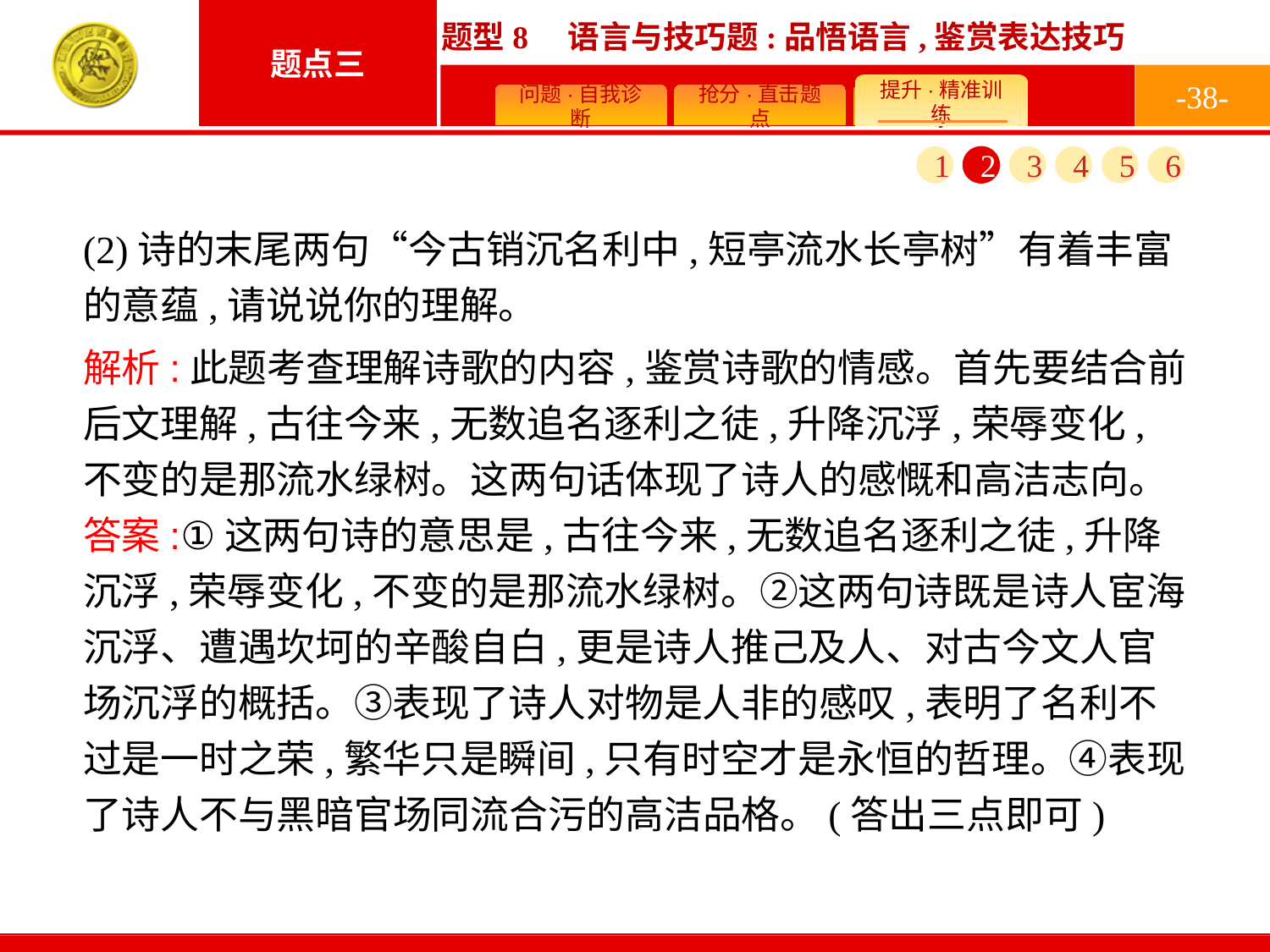

-38-
1
2
3
4
5
6
(2)诗的末尾两句“今古销沉名利中,短亭流水长亭树”有着丰富的意蕴,请说说你的理解。
解析:此题考查理解诗歌的内容,鉴赏诗歌的情感。首先要结合前后文理解,古往今来,无数追名逐利之徒,升降沉浮,荣辱变化,不变的是那流水绿树。这两句话体现了诗人的感慨和高洁志向。
答案:①这两句诗的意思是,古往今来,无数追名逐利之徒,升降沉浮,荣辱变化,不变的是那流水绿树。②这两句诗既是诗人宦海沉浮、遭遇坎坷的辛酸自白,更是诗人推己及人、对古今文人官场沉浮的概括。③表现了诗人对物是人非的感叹,表明了名利不过是一时之荣,繁华只是瞬间,只有时空才是永恒的哲理。④表现了诗人不与黑暗官场同流合污的高洁品格。(答出三点即可)